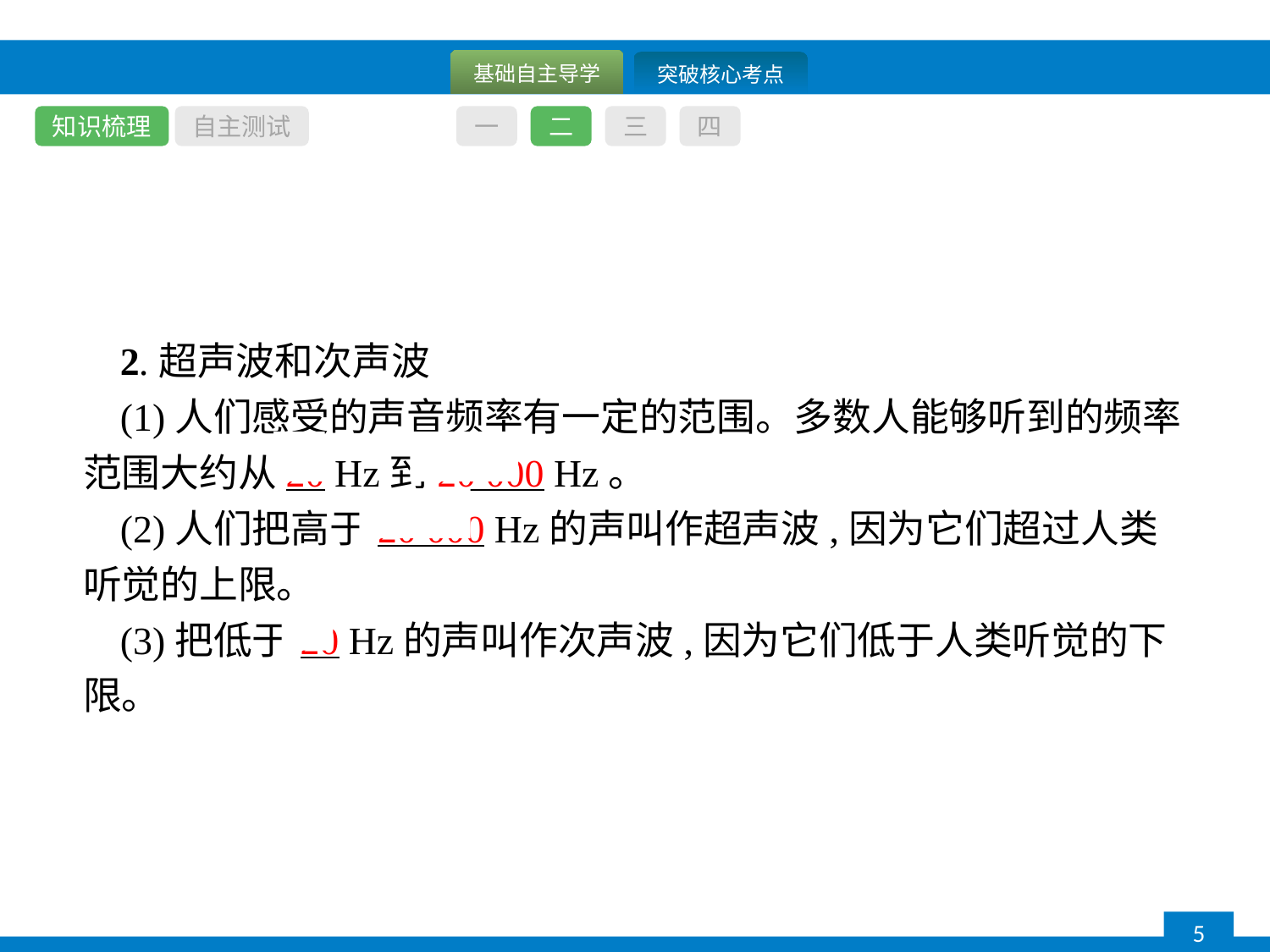

知识梳理
自主测试
一
二
三
四
2.超声波和次声波
(1)人们感受的声音频率有一定的范围。多数人能够听到的频率范围大约从20 Hz到20 000 Hz。
(2)人们把高于20 000 Hz的声叫作超声波,因为它们超过人类听觉的上限。
(3)把低于20 Hz的声叫作次声波,因为它们低于人类听觉的下限。